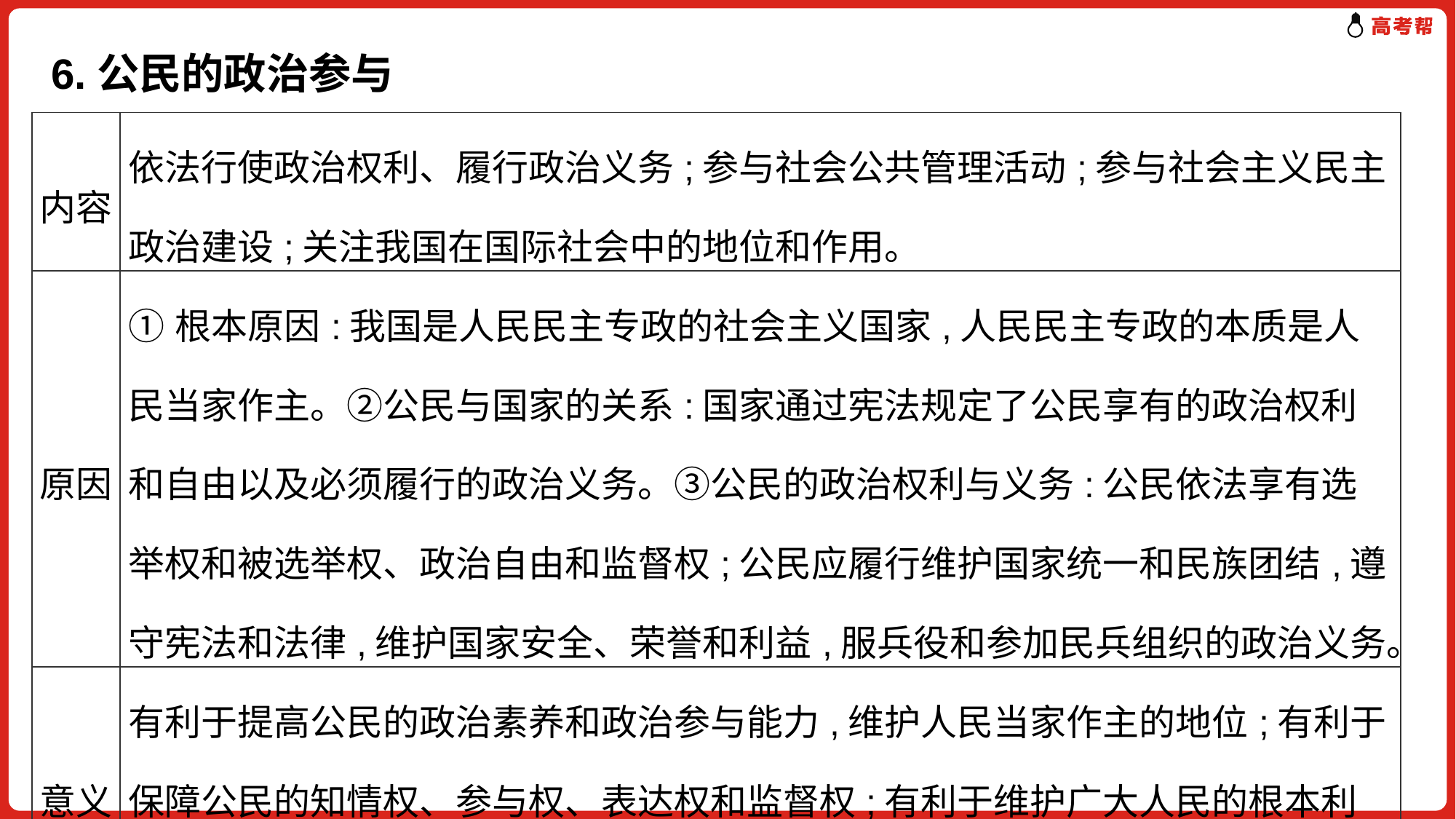

# 6.公民的政治参与
| 内容 | 依法行使政治权利、履行政治义务;参与社会公共管理活动;参与社会主义民主政治建设;关注我国在国际社会中的地位和作用。 |
| --- | --- |
| 原因 | ①根本原因:我国是人民民主专政的社会主义国家,人民民主专政的本质是人民当家作主。②公民与国家的关系:国家通过宪法规定了公民享有的政治权利和自由以及必须履行的政治义务。③公民的政治权利与义务:公民依法享有选举权和被选举权、政治自由和监督权;公民应履行维护国家统一和民族团结,遵守宪法和法律,维护国家安全、荣誉和利益,服兵役和参加民兵组织的政治义务。 |
| 意义 | 有利于提高公民的政治素养和政治参与能力,维护人民当家作主的地位;有利于保障公民的知情权、参与权、表达权和监督权;有利于维护广大人民的根本利益;有利于发展社会主义民主政治,建设社会主义政治文明。 |